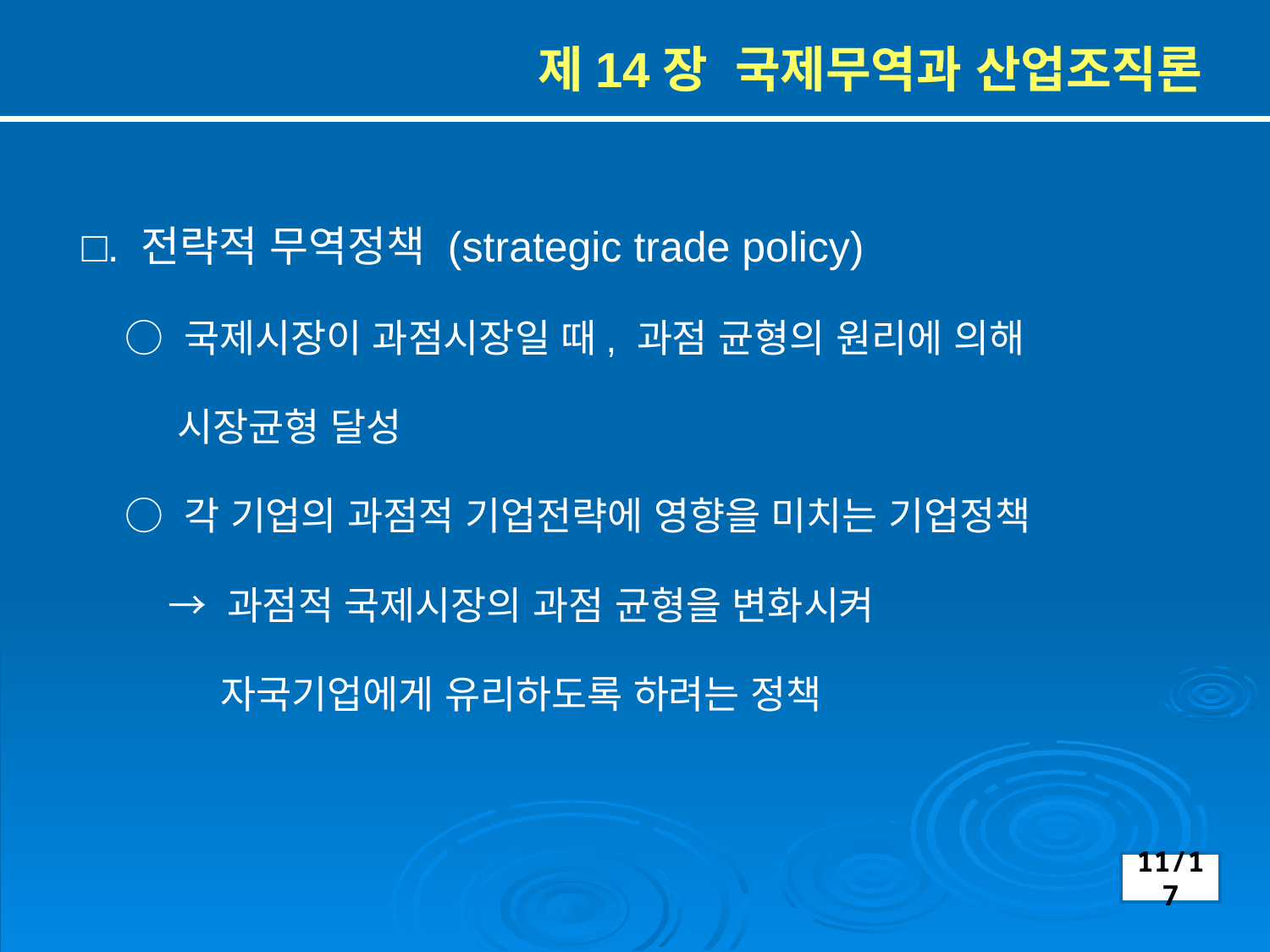

제14장  국제무역과 산업조직론

□. 전략적 무역정책 (strategic trade policy)
    ○ 국제시장이 과점시장일 때, 과점 균형의 원리에 의해
        시장균형 달성
    ○ 각 기업의 과점적 기업전략에 영향을 미치는 기업정책
        → 과점적 국제시장의 과점 균형을 변화시켜
            자국기업에게 유리하도록 하려는 정책
11/17